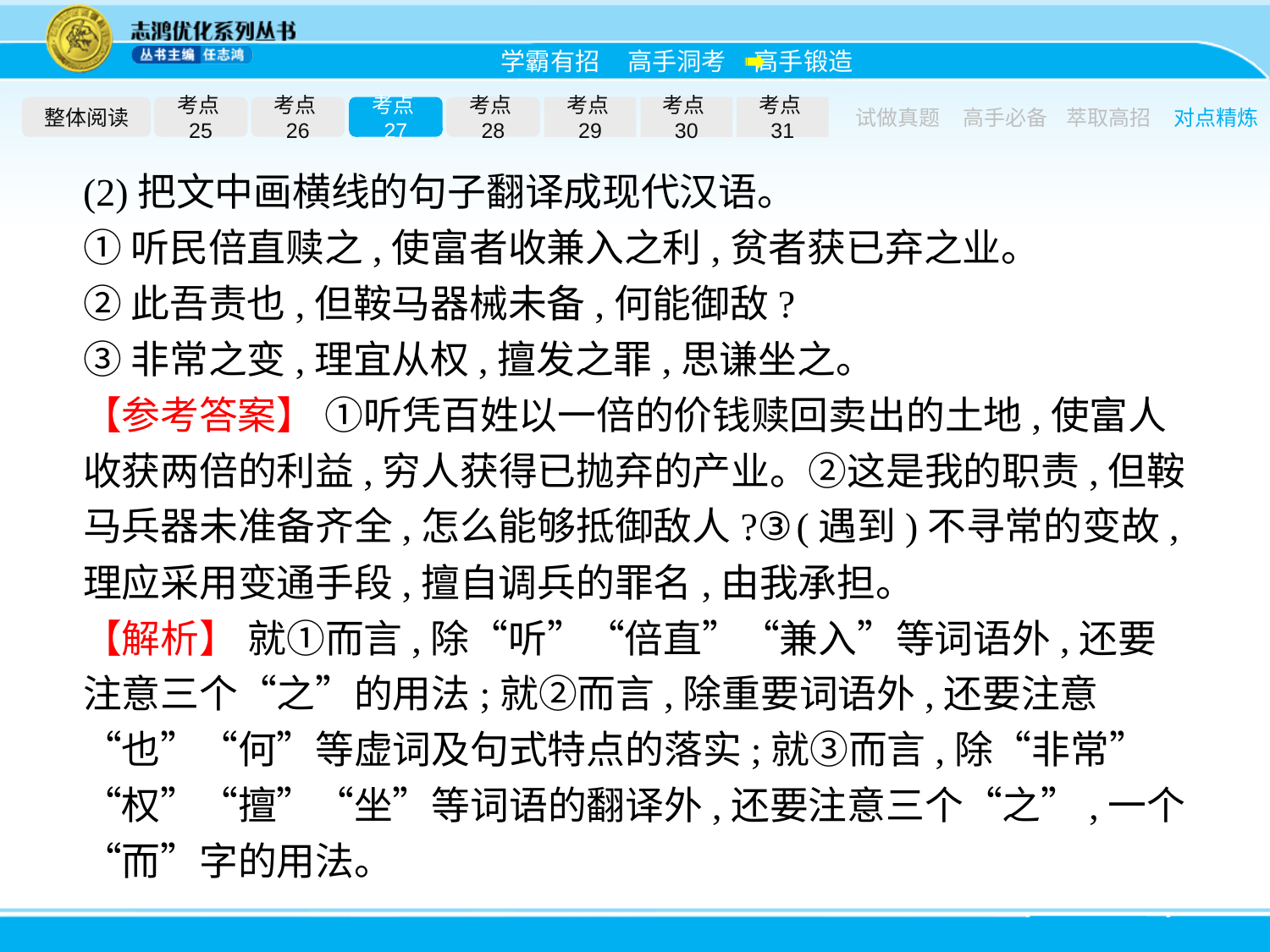

整体阅读
考点25
考点26
考点27
考点28
考点29
考点30
考点31
试做真题
高手必备
萃取高招
对点精炼
(2)把文中画横线的句子翻译成现代汉语。
①听民倍直赎之,使富者收兼入之利,贫者获已弃之业。
②此吾责也,但鞍马器械未备,何能御敌?
③非常之变,理宜从权,擅发之罪,思谦坐之。
【参考答案】 ①听凭百姓以一倍的价钱赎回卖出的土地,使富人收获两倍的利益,穷人获得已抛弃的产业。②这是我的职责,但鞍马兵器未准备齐全,怎么能够抵御敌人?③(遇到)不寻常的变故,理应采用变通手段,擅自调兵的罪名,由我承担。
【解析】 就①而言,除“听”“倍直”“兼入”等词语外,还要注意三个“之”的用法;就②而言,除重要词语外,还要注意“也”“何”等虚词及句式特点的落实;就③而言,除“非常”“权”“擅”“坐”等词语的翻译外,还要注意三个“之”,一个“而”字的用法。